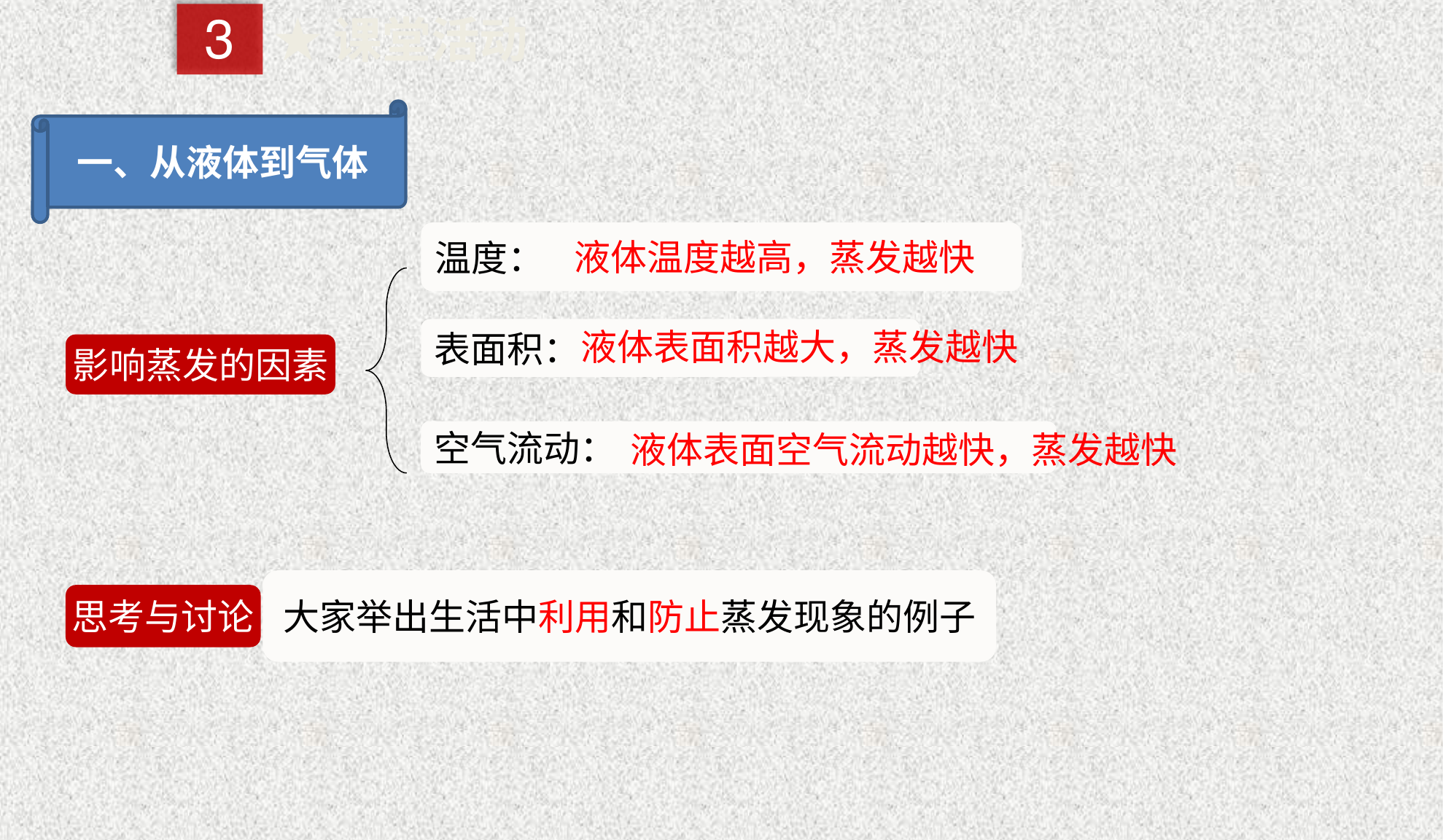

3
★课堂活动
一、从液体到气体
温度：
液体温度越高，蒸发越快

液体表面积越大，蒸发越快
表面积：
影响蒸发的因素
空气流动：
液体表面空气流动越快，蒸发越快
大家举出生活中利用和防止蒸发现象的例子
思考与讨论